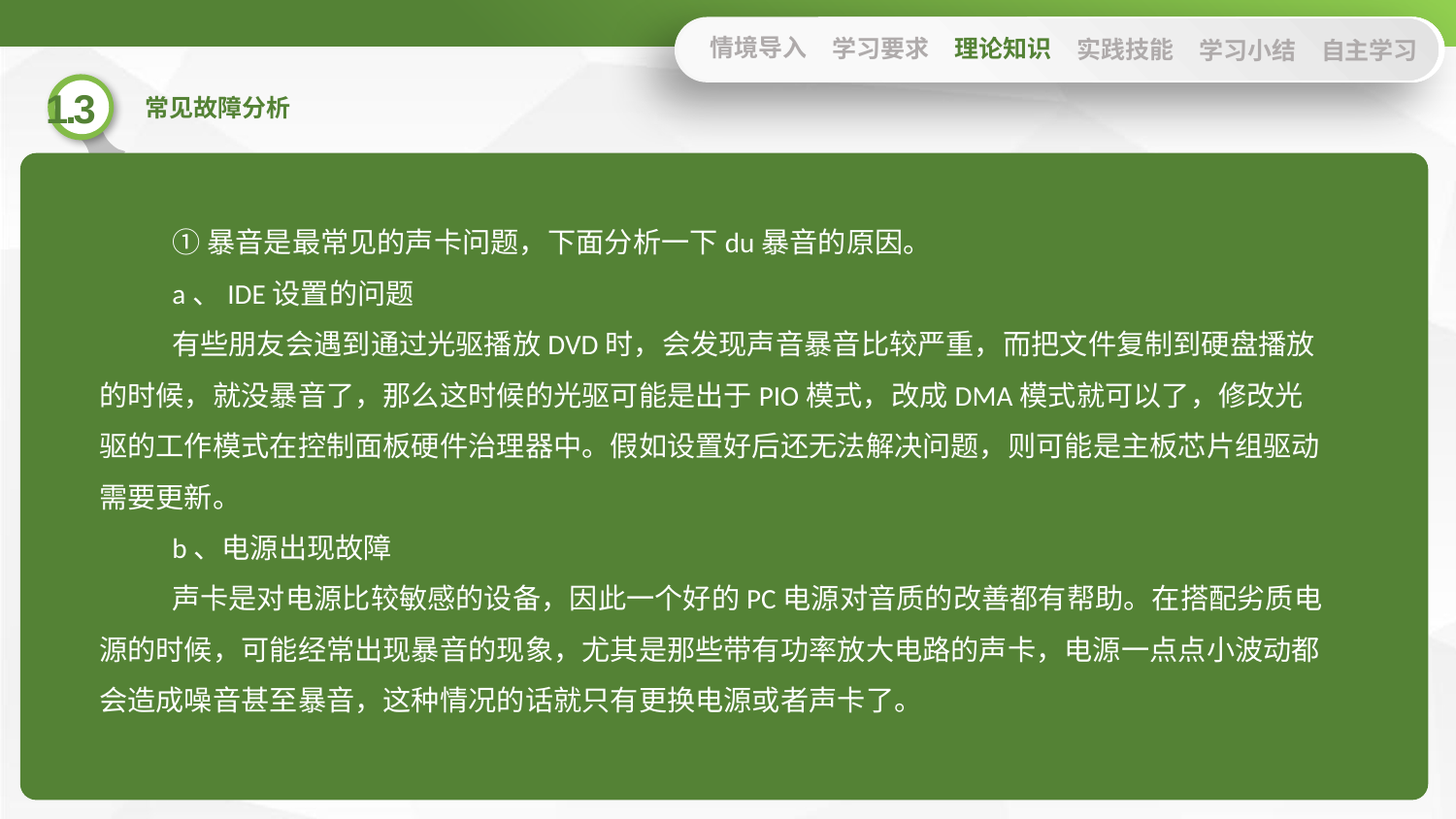

情境导入
学习要求
理论知识
实践技能
学习小结
自主学习
①暴音是最常见的声卡问题，下面分析一下du暴音的原因。
a、IDE设置的问题
有些朋友会遇到通过光驱播放DVD时，会发现声音暴音比较严重，而把文件复制到硬盘播放的时候，就没暴音了，那么这时候的光驱可能是出于PIO模式，改成DMA模式就可以了，修改光驱的工作模式在控制面板硬件治理器中。假如设置好后还无法解决问题，则可能是主板芯片组驱动需要更新。
b、电源出现故障
声卡是对电源比较敏感的设备，因此一个好的PC电源对音质的改善都有帮助。在搭配劣质电源的时候，可能经常出现暴音的现象，尤其是那些带有功率放大电路的声卡，电源一点点小波动都会造成噪音甚至暴音，这种情况的话就只有更换电源或者声卡了。